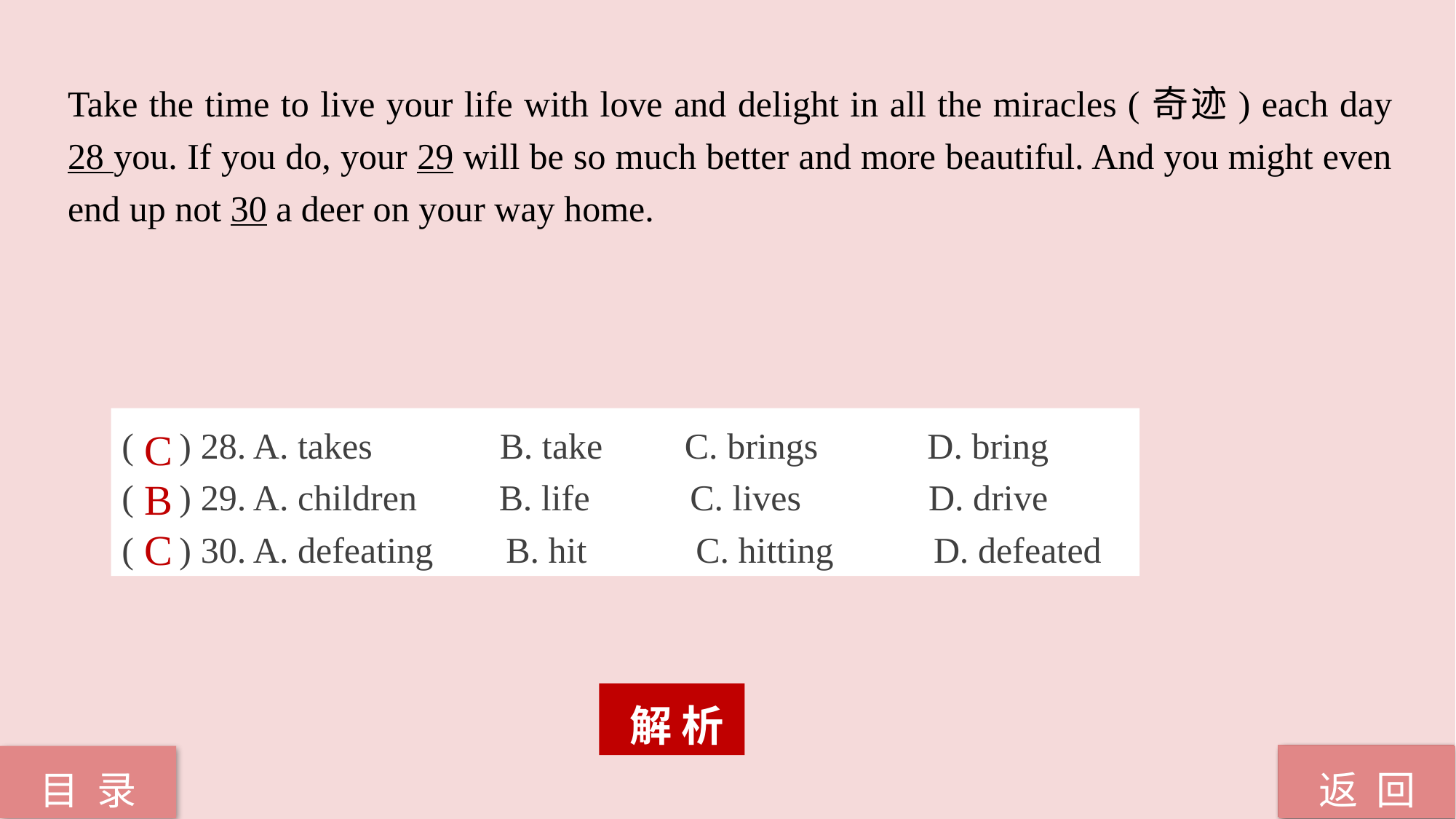

Take the time to live your life with love and delight in all the miracles (奇迹) each day 28 you. If you do, your 29 will be so much better and more beautiful. And you might even end up not 30 a deer on your way home.
(     ) 28. A. takes              B. take         C. brings            D. bring
(     ) 29. A. children         B. life           C. lives              D. drive
(     ) 30. A. defeating        B. hit            C. hitting           D. defeated
C
B
C
 解 析
返  回